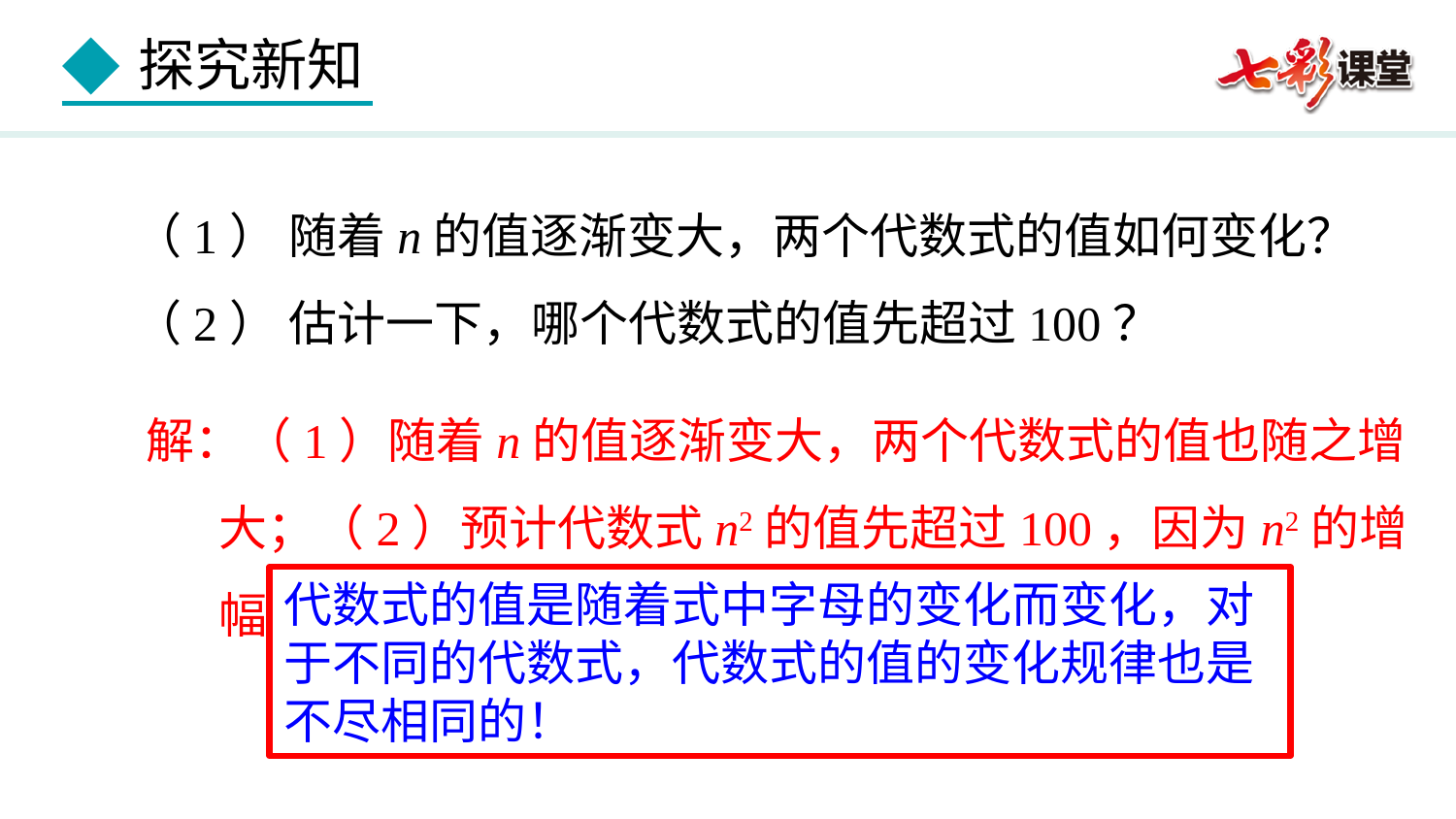

（1） 随着n的值逐渐变大，两个代数式的值如何变化？
（2） 估计一下，哪个代数式的值先超过100？
解：（1）随着n的值逐渐变大，两个代数式的值也随之增大；（2）预计代数式n2的值先超过100，因为n2的增幅较大.
代数式的值是随着式中字母的变化而变化，对于不同的代数式，代数式的值的变化规律也是不尽相同的！